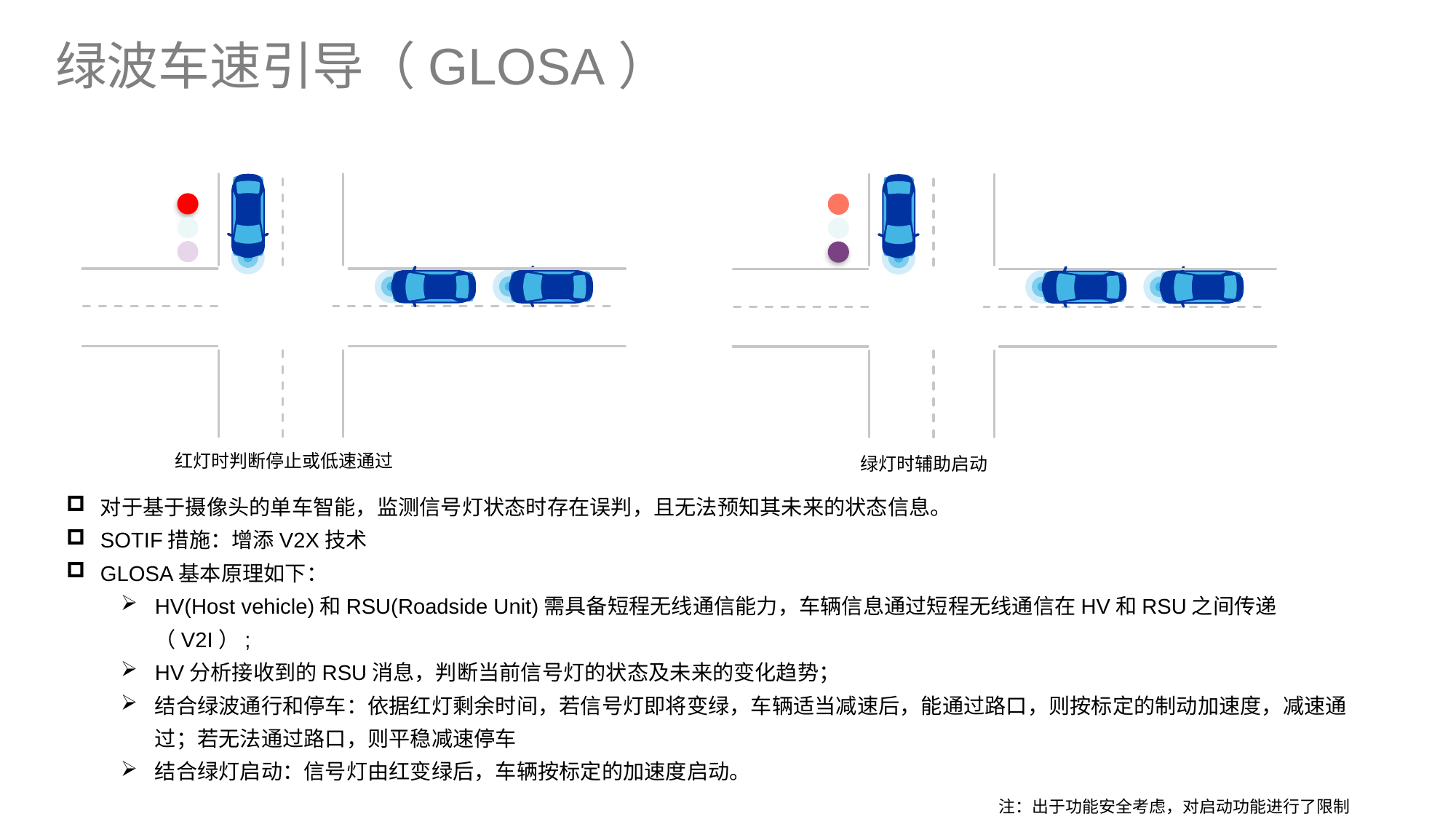

# 绿波车速引导（GLOSA）

红灯时判断停止或低速通过
绿灯时辅助启动
对于基于摄像头的单车智能，监测信号灯状态时存在误判，且无法预知其未来的状态信息。
SOTIF措施：增添V2X技术
GLOSA基本原理如下：
HV(Host vehicle)和RSU(Roadside Unit)需具备短程无线通信能力，车辆信息通过短程无线通信在HV和RSU之间传递（V2I）;
HV分析接收到的RSU消息，判断当前信号灯的状态及未来的变化趋势；
结合绿波通行和停车：依据红灯剩余时间，若信号灯即将变绿，车辆适当减速后，能通过路口，则按标定的制动加速度，减速通过；若无法通过路口，则平稳减速停车
结合绿灯启动：信号灯由红变绿后，车辆按标定的加速度启动。
  注：出于功能安全考虑，对启动功能进行了限制